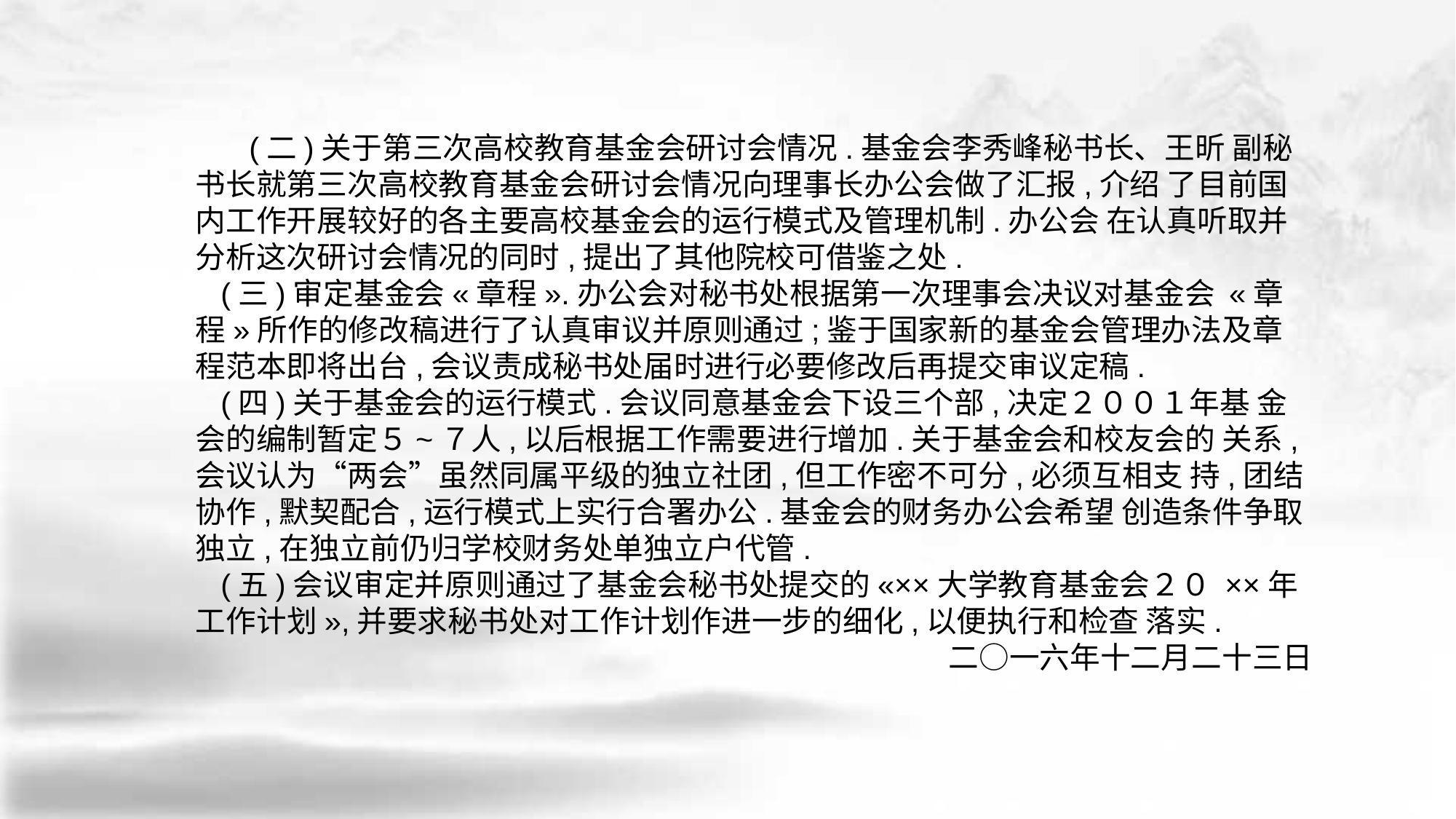

(二)关于第三次高校教育基金会研讨会情况.基金会李秀峰秘书长、王昕 副秘书长就第三次高校教育基金会研讨会情况向理事长办公会做了汇报,介绍 了目前国内工作开展较好的各主要高校基金会的运行模式及管理机制.办公会 在认真听取并分析这次研讨会情况的同时,提出了其他院校可借鉴之处.
   (三)审定基金会«章程».办公会对秘书处根据第一次理事会决议对基金会 «章程»所作的修改稿进行了认真审议并原则通过;鉴于国家新的基金会管理办法及章程范本即将出台,会议责成秘书处届时进行必要修改后再提交审议定稿.
   (四)关于基金会的运行模式.会议同意基金会下设三个部,决定２００１年基 金会的编制暂定５~７人,以后根据工作需要进行增加.关于基金会和校友会的 关系,会议认为“两会”虽然同属平级的独立社团,但工作密不可分,必须互相支 持,团结协作,默契配合,运行模式上实行合署办公.基金会的财务办公会希望 创造条件争取独立,在独立前仍归学校财务处单独立户代管.
   (五)会议审定并原则通过了基金会秘书处提交的«××大学教育基金会２０ ××年工作计划»,并要求秘书处对工作计划作进一步的细化,以便执行和检查 落实.
二○一六年十二月二十三日